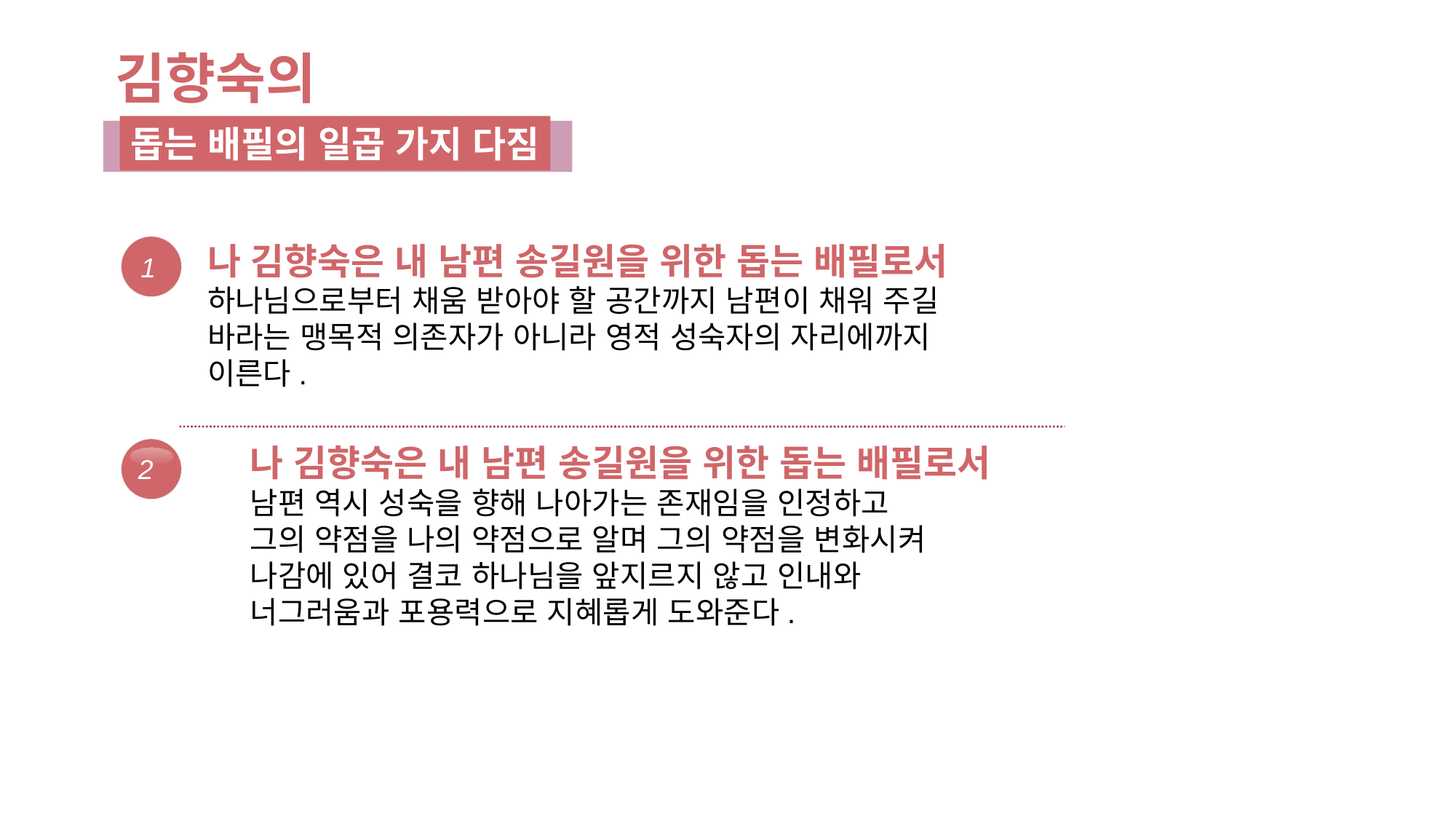

김향숙의
돕는 배필의 일곱 가지 다짐

나 김향숙은 내 남편 송길원을 위한 돕는 배필로서
하나님으로부터 채움 받아야 할 공간까지 남편이 채워 주길
바라는 맹목적 의존자가 아니라 영적 성숙자의 자리에까지
이른다.

1

나 김향숙은 내 남편 송길원을 위한 돕는 배필로서
남편 역시 성숙을 향해 나아가는 존재임을 인정하고
그의 약점을 나의 약점으로 알며 그의 약점을 변화시켜
나감에 있어 결코 하나님을 앞지르지 않고 인내와
너그러움과 포용력으로 지혜롭게 도와준다.

2